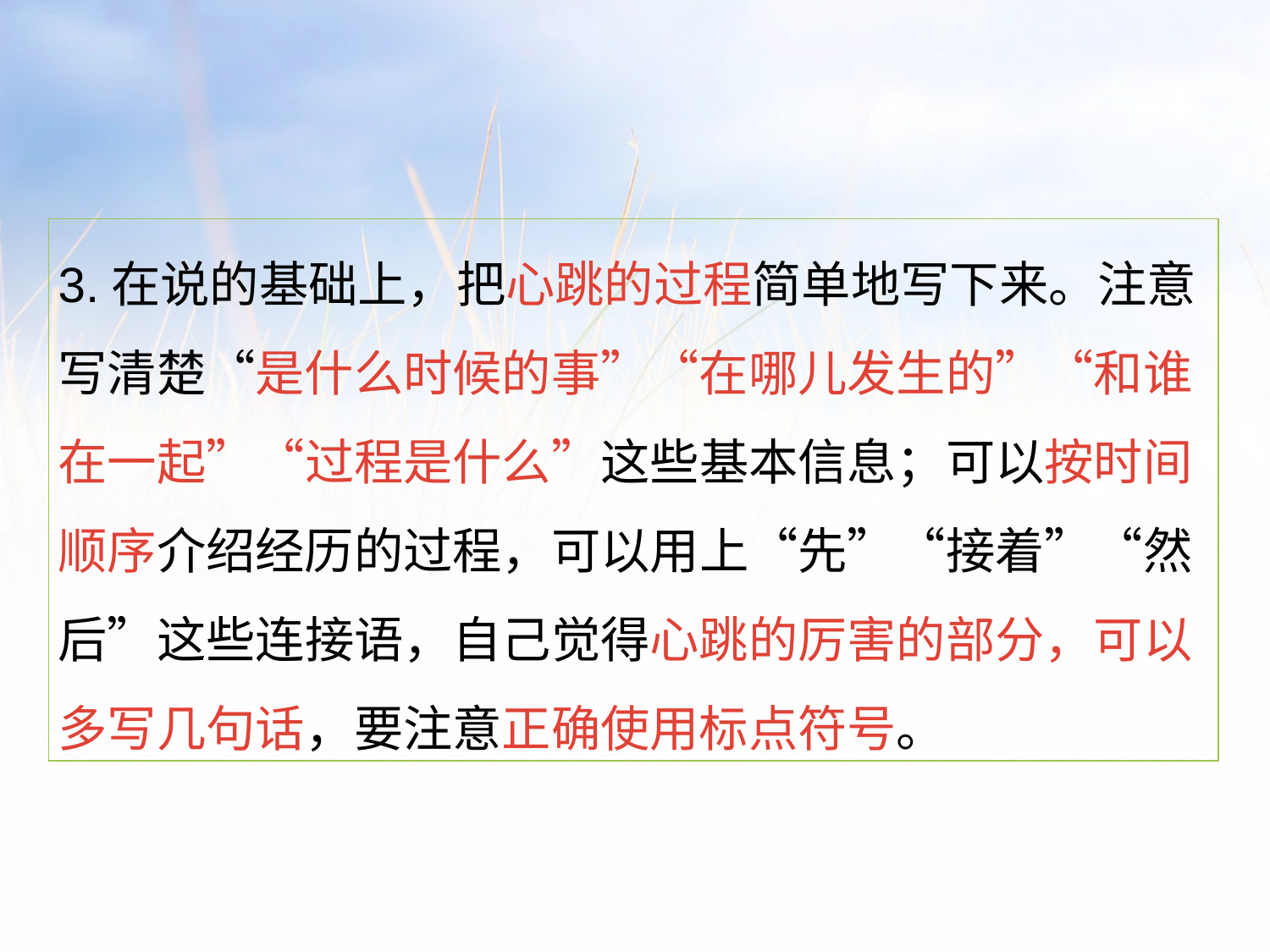

3.在说的基础上，把心跳的过程简单地写下来。注意写清楚“是什么时候的事”“在哪儿发生的”“和谁在一起”“过程是什么”这些基本信息；可以按时间顺序介绍经历的过程，可以用上“先”“接着”“然后”这些连接语，自己觉得心跳的厉害的部分，可以多写几句话，要注意正确使用标点符号。